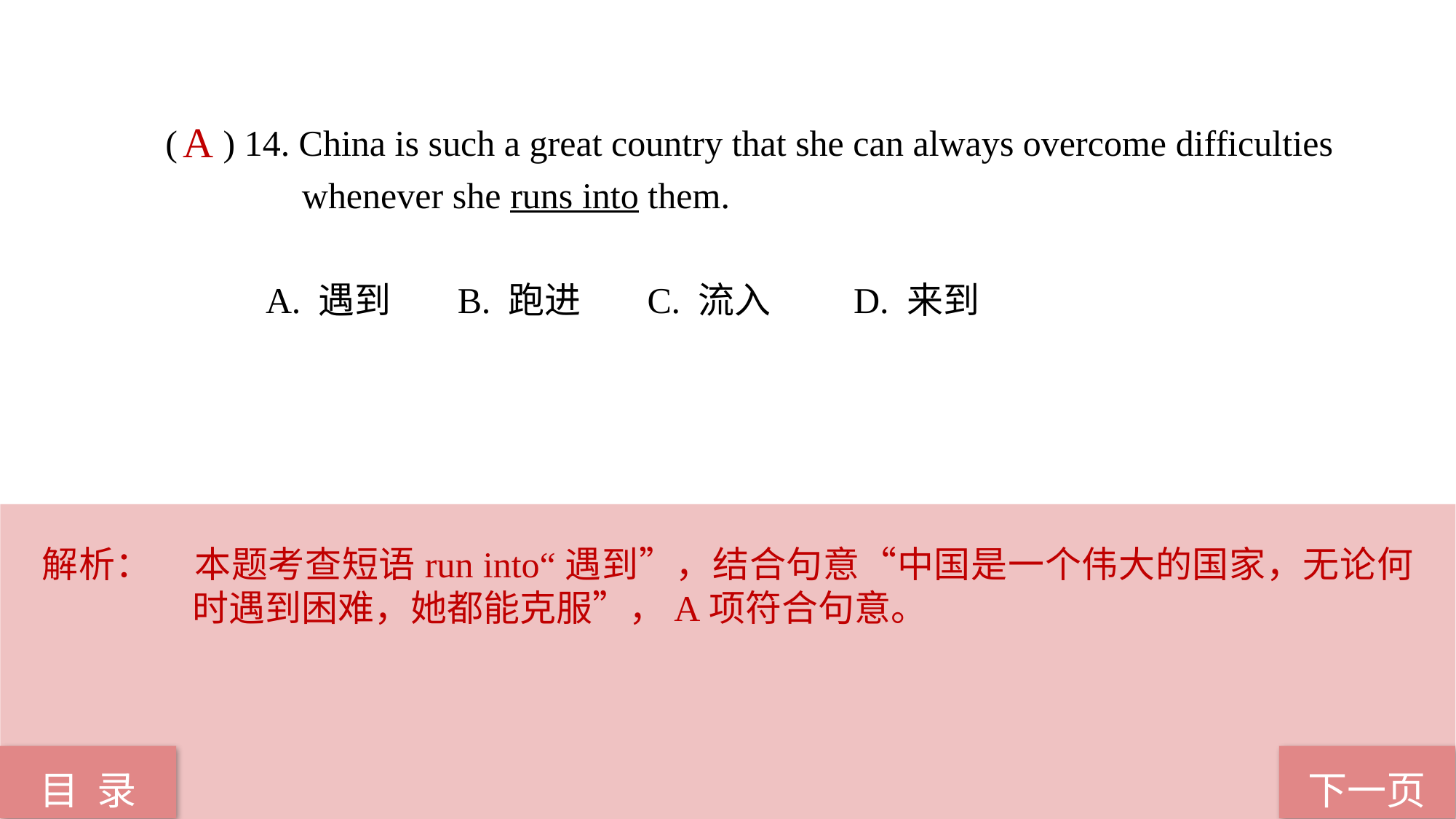

(     ) 14. China is such a great country that she can always overcome difficulties
               whenever she runs into them.

           A. 遇到       B. 跑进       C. 流入         D. 来到
A
解析：	本题考查短语run into“遇到”，结合句意“中国是一个伟大的国家，无论何时遇到困难，她都能克服”，A项符合句意。